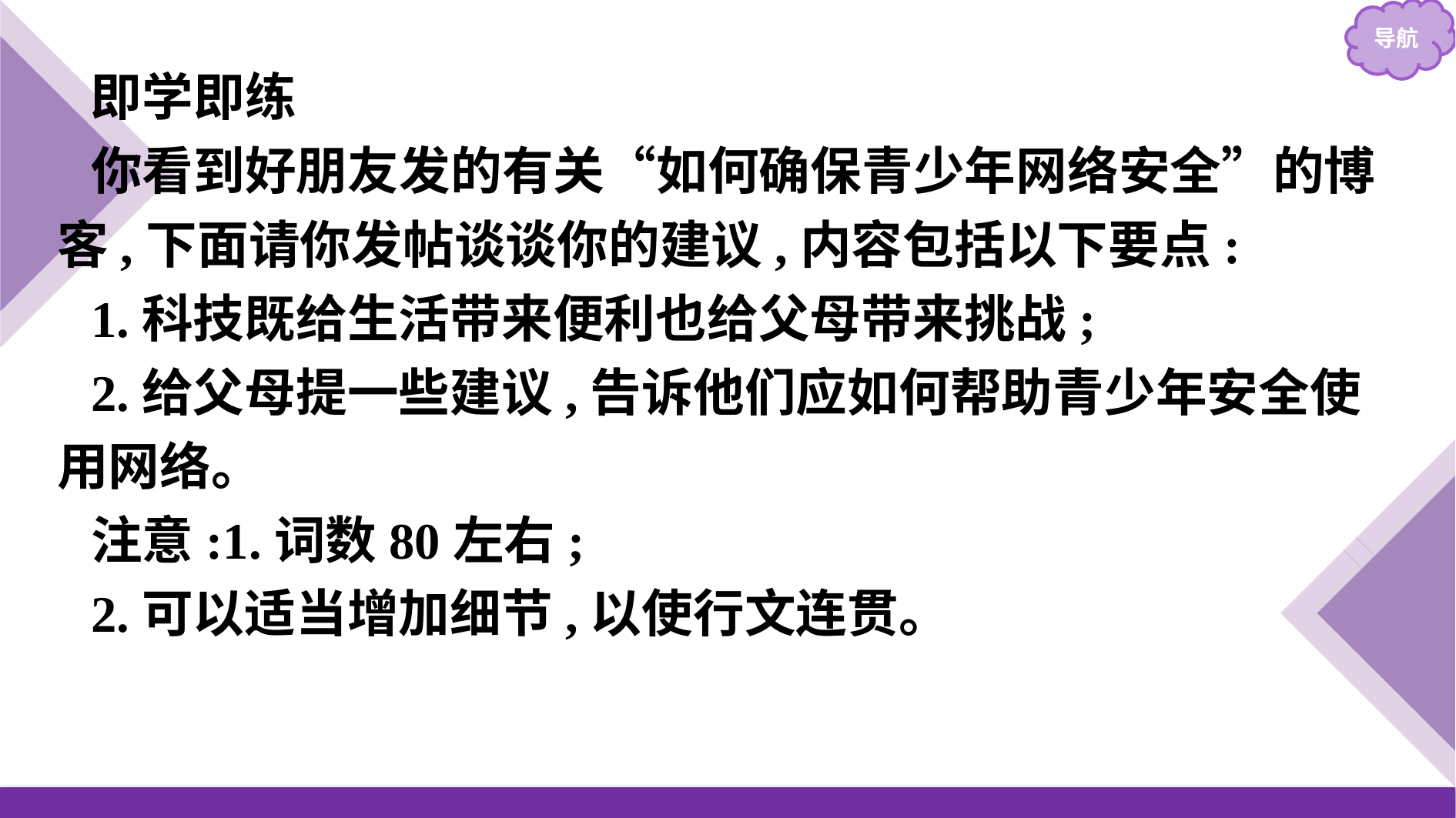

即学即练
你看到好朋友发的有关“如何确保青少年网络安全”的博客,下面请你发帖谈谈你的建议,内容包括以下要点:
1.科技既给生活带来便利也给父母带来挑战;
2.给父母提一些建议,告诉他们应如何帮助青少年安全使用网络。
注意:1.词数80左右;
2.可以适当增加细节,以使行文连贯。